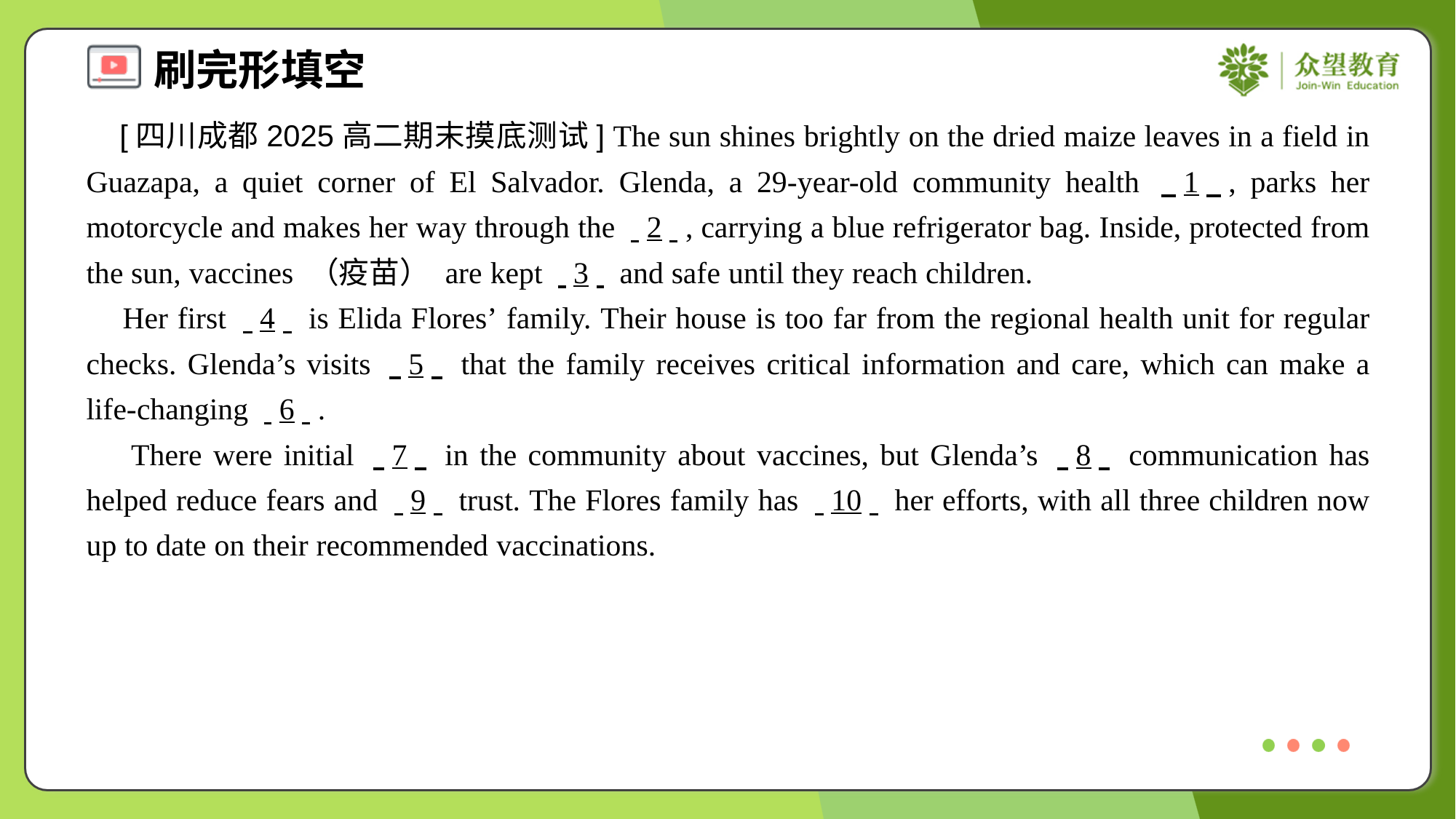

[四川成都2025高二期末摸底测试] The sun shines brightly on the dried maize leaves in a field in Guazapa, a quiet corner of El Salvador. Glenda, a 29-year-old community health . .1. ., parks her motorcycle and makes her way through the . .2. ., carrying a blue refrigerator bag. Inside, protected from the sun, vaccines （疫苗） are kept . .3. . and safe until they reach children.
    Her first . .4. . is Elida Flores’ family. Their house is too far from the regional health unit for regular checks. Glenda’s visits . .5. . that the family receives critical information and care, which can make a life-changing . .6. ..
    There were initial . .7. . in the community about vaccines, but Glenda’s . .8. . communication has helped reduce fears and . .9. . trust. The Flores family has . .10. . her efforts, with all three children now up to date on their recommended vaccinations.